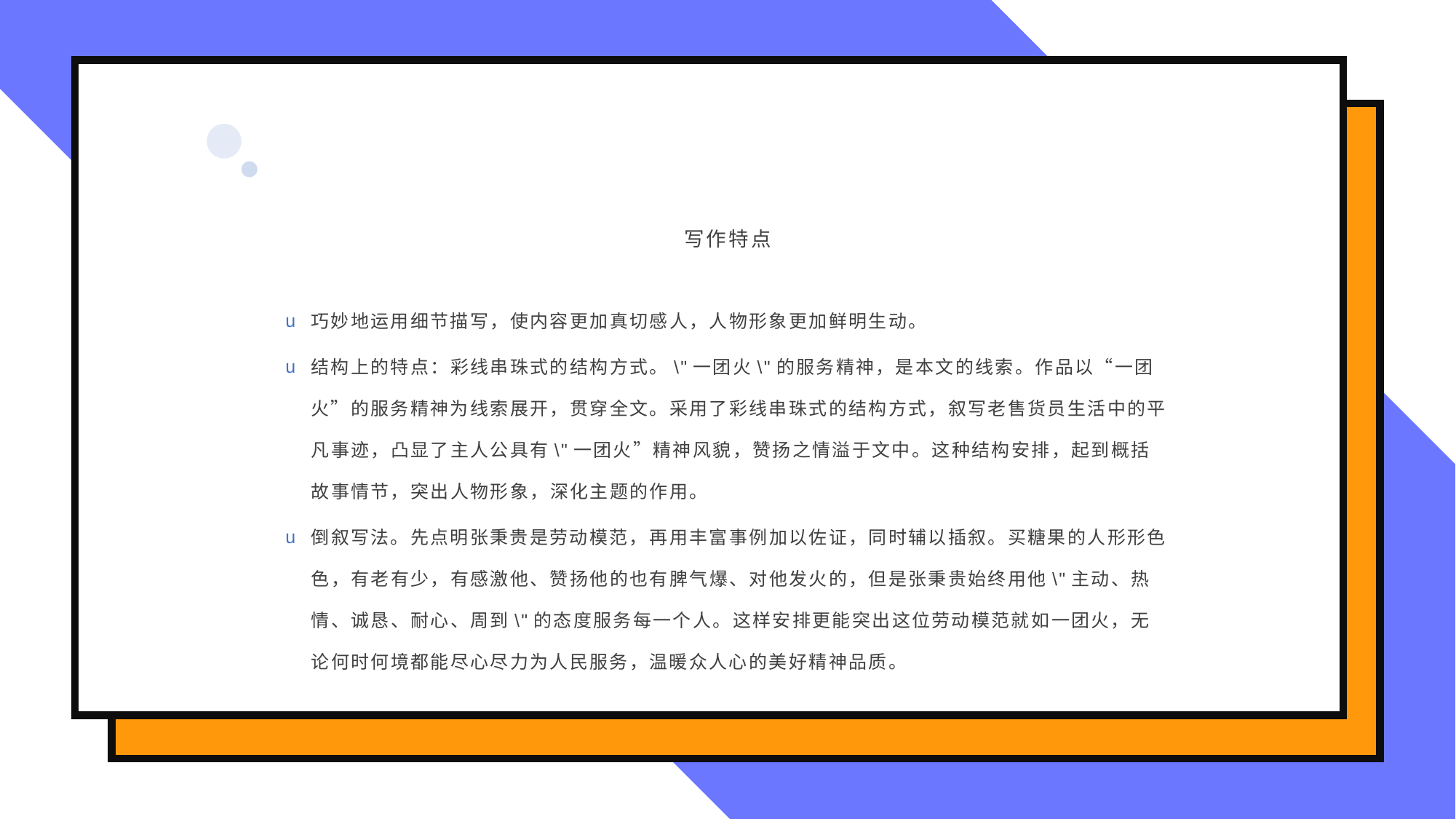

写作特点
巧妙地运用细节描写，使内容更加真切感人，人物形象更加鲜明生动。
结构上的特点：彩线串珠式的结构方式。\"一团火\"的服务精神，是本文的线索。作品以“一团火”的服务精神为线索展开，贯穿全文。采用了彩线串珠式的结构方式，叙写老售货员生活中的平凡事迹，凸显了主人公具有\"一团火”精神风貌，赞扬之情溢于文中。这种结构安排，起到概括故事情节，突出人物形象，深化主题的作用。
倒叙写法。先点明张秉贵是劳动模范，再用丰富事例加以佐证，同时辅以插叙。买糖果的人形形色色，有老有少，有感激他、赞扬他的也有脾气爆、对他发火的，但是张秉贵始终用他\"主动、热情、诚恳、耐心、周到\"的态度服务每一个人。这样安排更能突出这位劳动模范就如一团火，无论何时何境都能尽心尽力为人民服务，温暖众人心的美好精神品质。